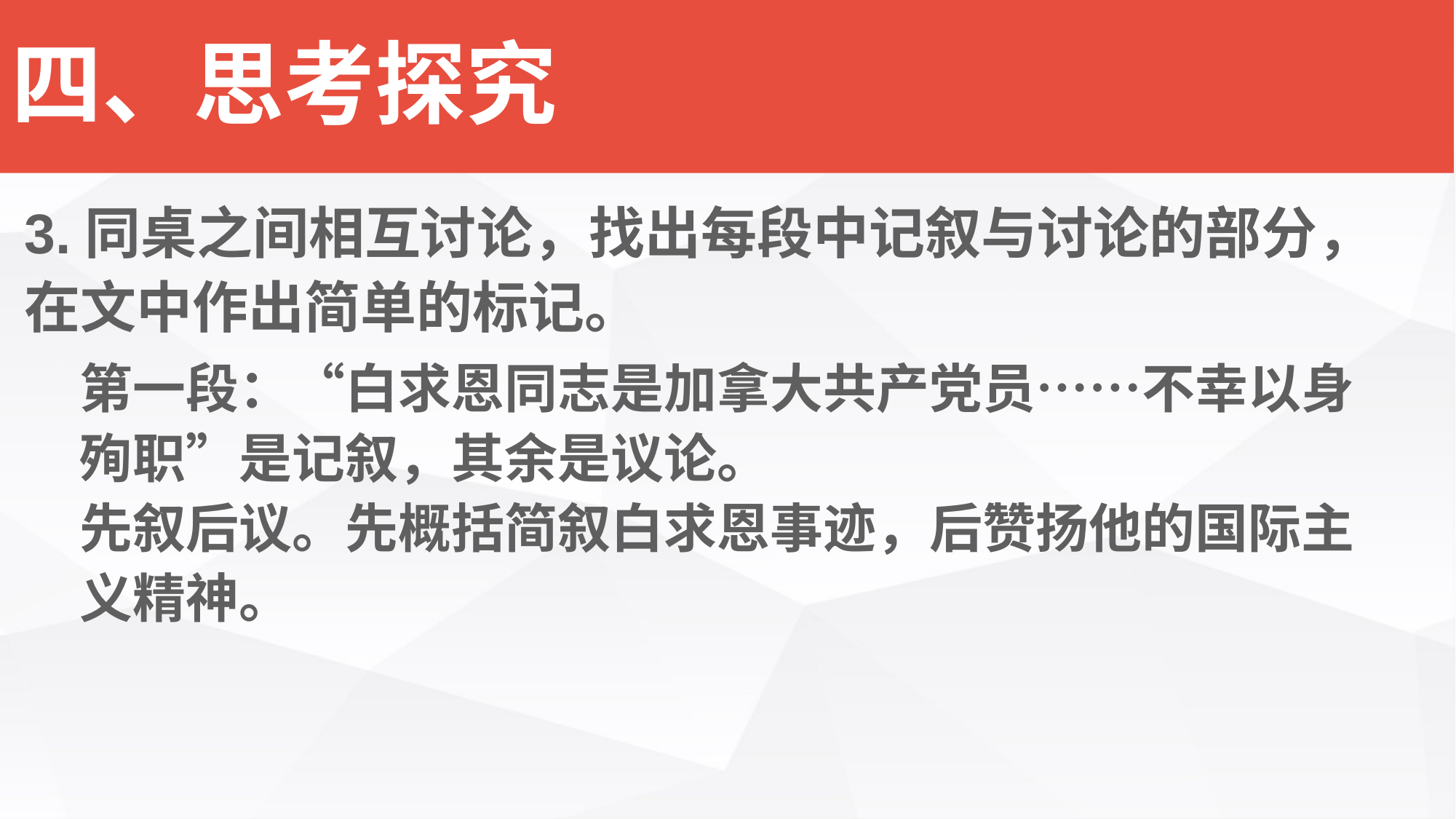

四、思考探究
3.同桌之间相互讨论，找出每段中记叙与讨论的部分，在文中作出简单的标记。
第一段：“白求恩同志是加拿大共产党员……不幸以身殉职”是记叙，其余是议论。
先叙后议。先概括简叙白求恩事迹，后赞扬他的国际主义精神。